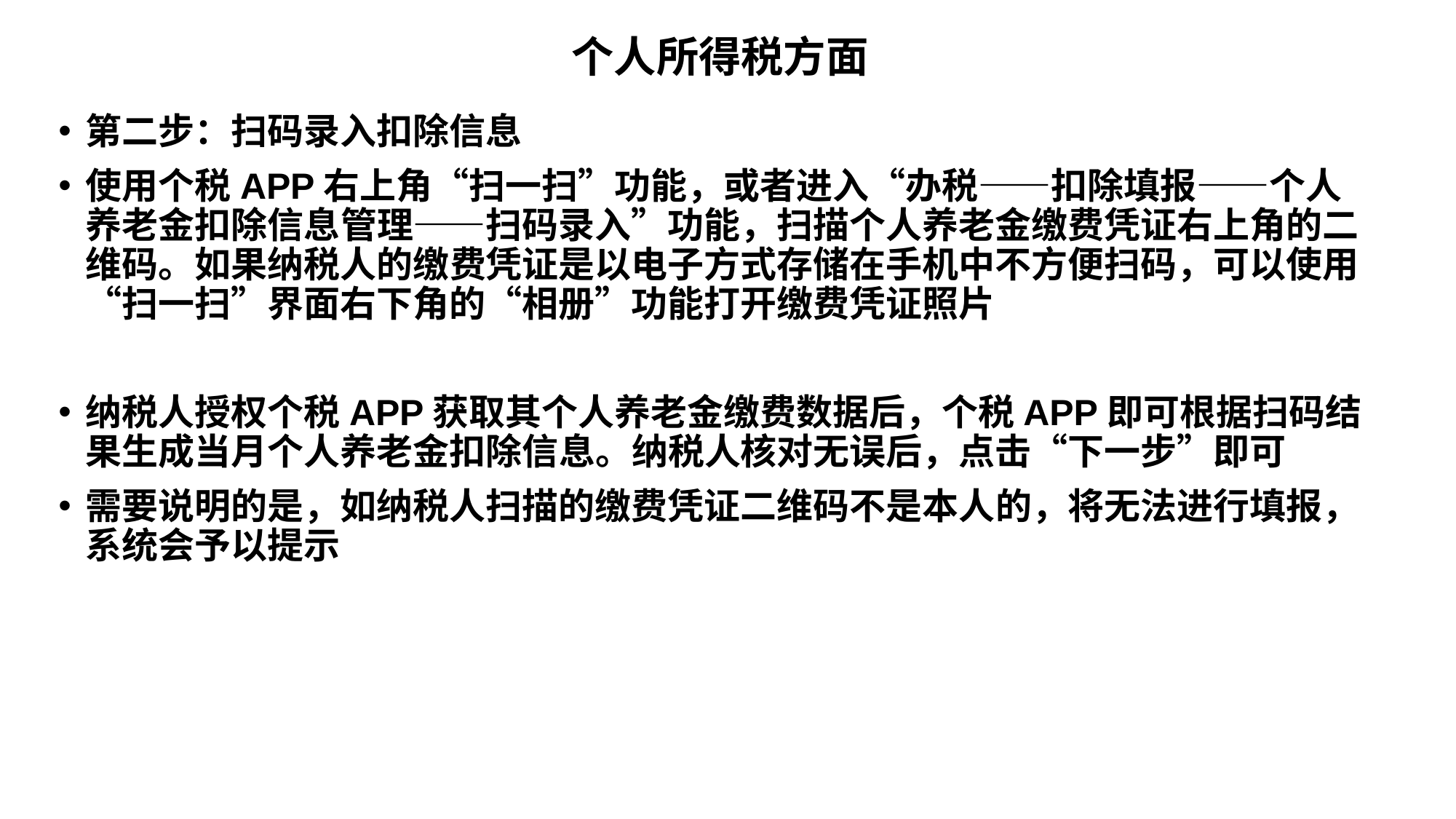

# 个人所得税方面
第二步：扫码录入扣除信息
使用个税APP右上角“扫一扫”功能，或者进入“办税——扣除填报——个人养老金扣除信息管理——扫码录入”功能，扫描个人养老金缴费凭证右上角的二维码。如果纳税人的缴费凭证是以电子方式存储在手机中不方便扫码，可以使用“扫一扫”界面右下角的“相册”功能打开缴费凭证照片

纳税人授权个税APP获取其个人养老金缴费数据后，个税APP即可根据扫码结果生成当月个人养老金扣除信息。纳税人核对无误后，点击“下一步”即可
需要说明的是，如纳税人扫描的缴费凭证二维码不是本人的，将无法进行填报，系统会予以提示